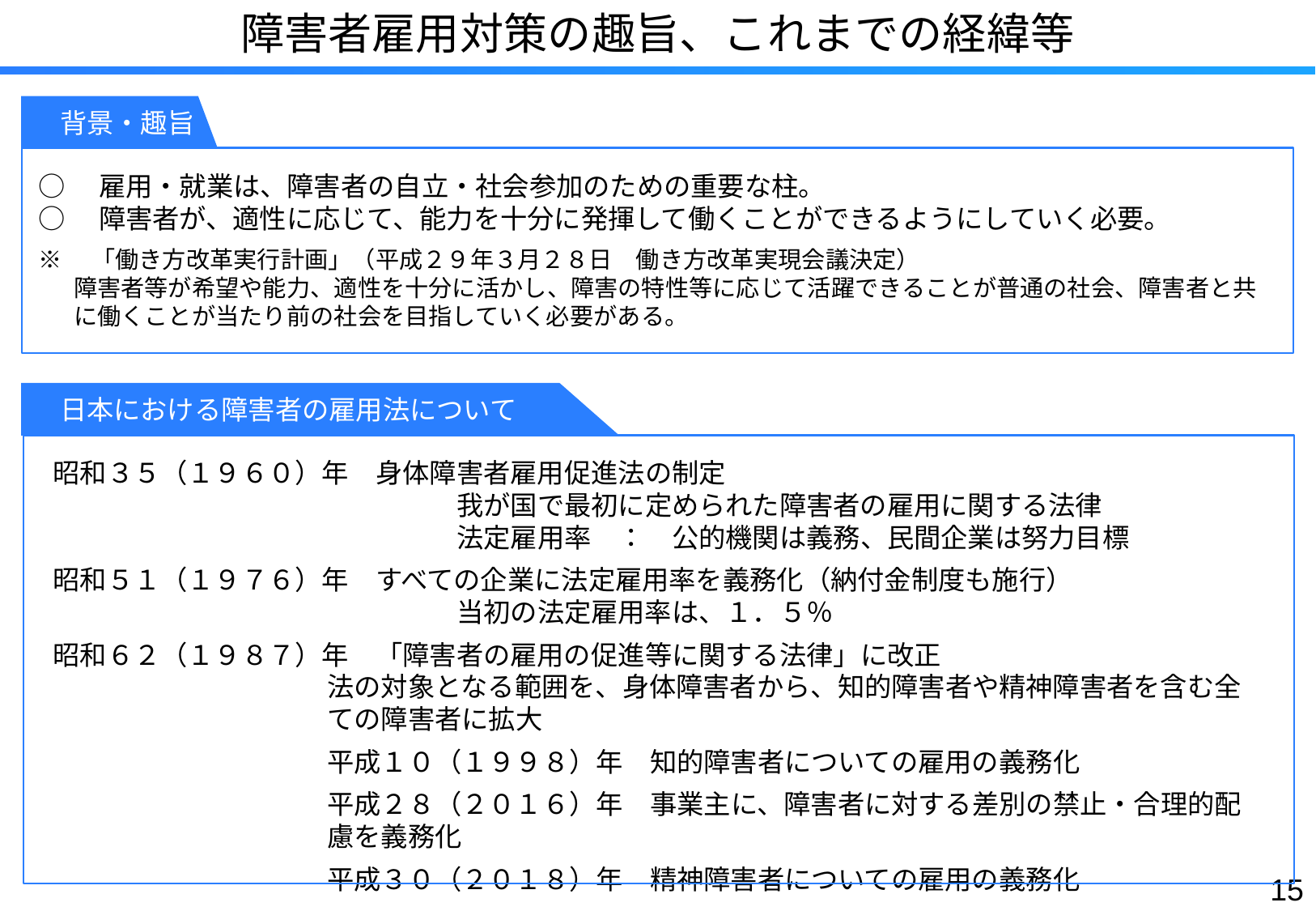

障害者雇用対策の趣旨、これまでの経緯等

　背景・趣旨

○　雇用・就業は、障害者の自立・社会参加のための重要な柱。
○　障害者が、適性に応じて、能力を十分に発揮して働くことができるようにしていく必要。
※　「働き方改革実行計画」（平成２９年３月２８日　働き方改革実現会議決定）
障害者等が希望や能力、適性を十分に活かし、障害の特性等に応じて活躍できることが普通の社会、障害者と共に働くことが当たり前の社会を目指していく必要がある。
　日本における障害者の雇用法について

昭和３５（１９６０）年　身体障害者雇用促進法の制定
　　　　　　　　　　　　　　　我が国で最初に定められた障害者の雇用に関する法律
　　　　　　　　　　　　　　　法定雇用率　：　公的機関は義務、民間企業は努力目標
昭和５１（１９７６）年　すべての企業に法定雇用率を義務化（納付金制度も施行）
　　　　　　　　　　　　　　　当初の法定雇用率は、１．５％
昭和６２（１９８７）年　「障害者の雇用の促進等に関する法律」に改正
法の対象となる範囲を、身体障害者から、知的障害者や精神障害者を含む全ての障害者に拡大
平成１０（１９９８）年　知的障害者についての雇用の義務化
平成２８（２０１６）年　事業主に、障害者に対する差別の禁止・合理的配慮を義務化
平成３０（２０１８）年　精神障害者についての雇用の義務化
15